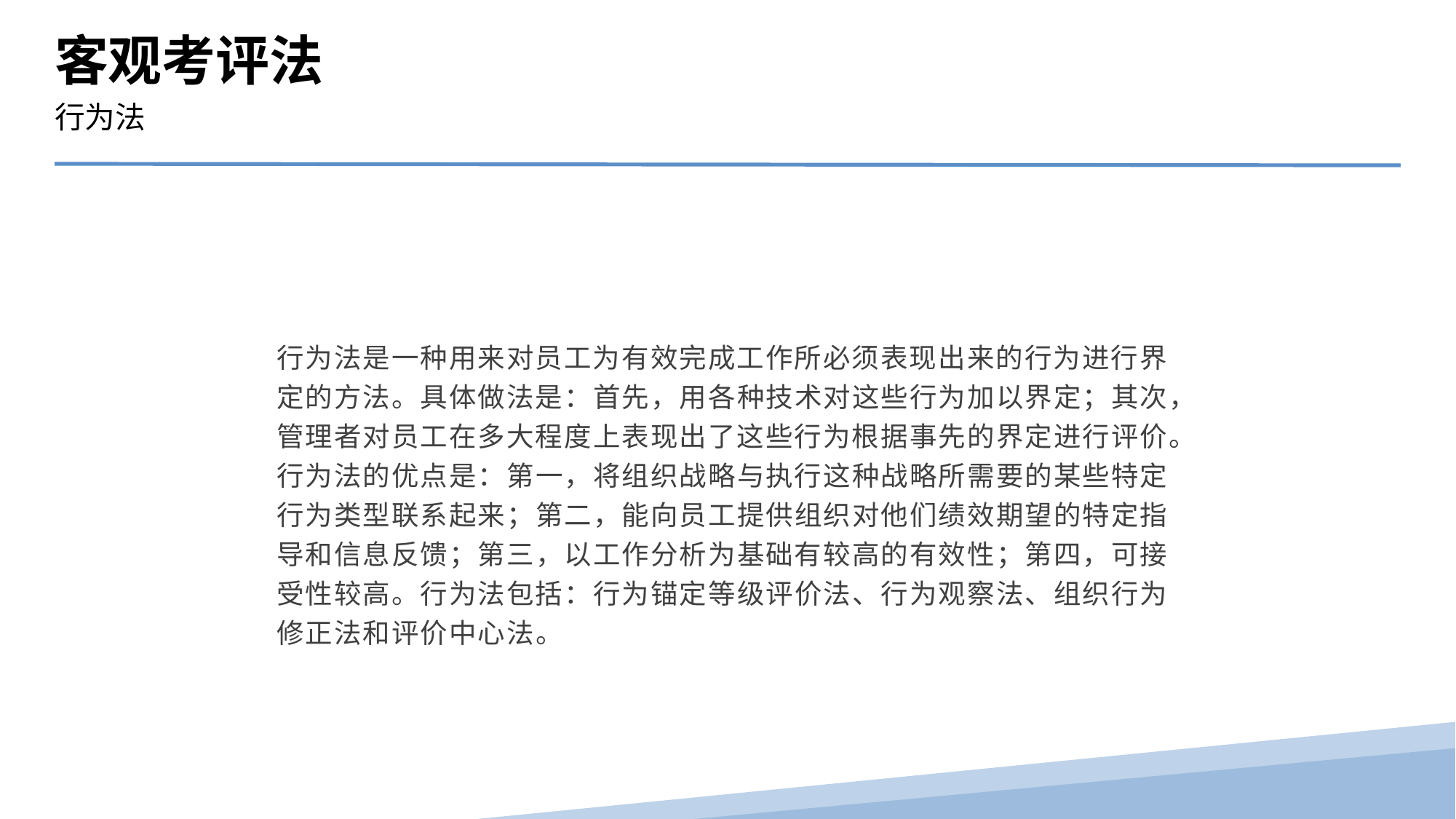

客观考评法
行为法
行为法是一种用来对员工为有效完成工作所必须表现出来的行为进行界定的方法。具体做法是：首先，用各种技术对这些行为加以界定；其次，管理者对员工在多大程度上表现出了这些行为根据事先的界定进行评价。行为法的优点是：第一，将组织战略与执行这种战略所需要的某些特定行为类型联系起来；第二，能向员工提供组织对他们绩效期望的特定指导和信息反馈；第三，以工作分析为基础有较高的有效性；第四，可接受性较高。行为法包括：行为锚定等级评价法、行为观察法、组织行为修正法和评价中心法。